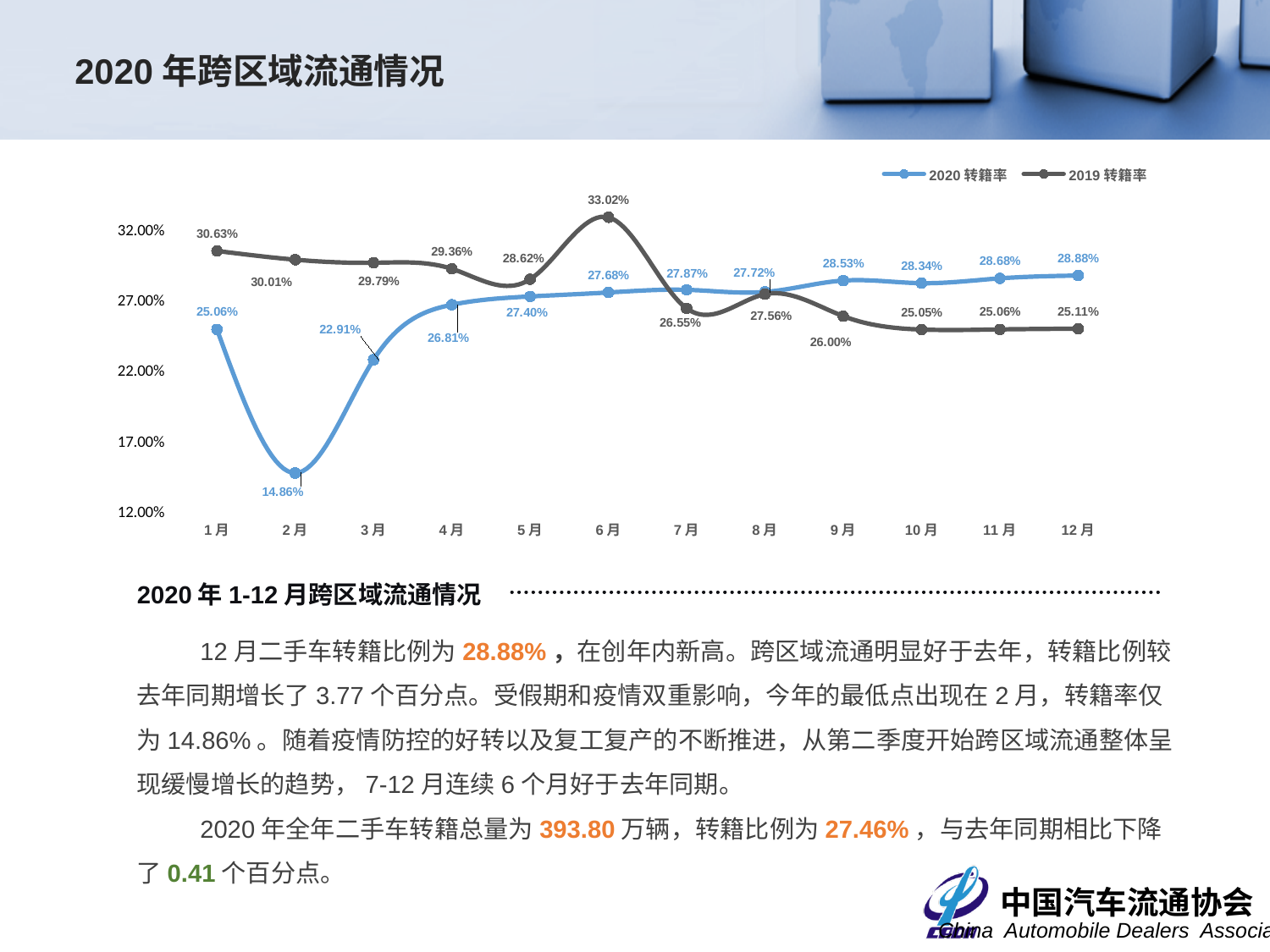

2020年跨区域流通情况

### Chart

| Category | 2020转籍率 | 2019转籍率 |
|---|---|---|
| 1月 | 0.2506 | 0.3063 |
| 2月 | 0.14862849908566605 | 0.3001 |
| 3月 | 0.22906657316709783 | 0.2979 |
| 4月 | 0.2681 | 0.2936 |
| 5月 | 0.274 | 0.2862 |
| 6月 | 0.276816905687002 | 0.3302 |
| 7月 | 0.2787 | 0.2655 |
| 8月 | 0.2772 | 0.2756 |
| 9月 | 0.28527738541086217 | 0.26 |
| 10月 | 0.28341791110374837 | 0.2505 |
| 11月 | 0.2868436102074014 | 0.2506 |
| 12月 | 0.2888280475109228 | 0.2511 |
2020年1-12月跨区域流通情况
12月二手车转籍比例为28.88%，在创年内新高。跨区域流通明显好于去年，转籍比例较去年同期增长了3.77个百分点。受假期和疫情双重影响，今年的最低点出现在2月，转籍率仅为14.86%。随着疫情防控的好转以及复工复产的不断推进，从第二季度开始跨区域流通整体呈现缓慢增长的趋势，7-12月连续6个月好于去年同期。
2020年全年二手车转籍总量为393.80万辆，转籍比例为27.46%，与去年同期相比下降了0.41个百分点。